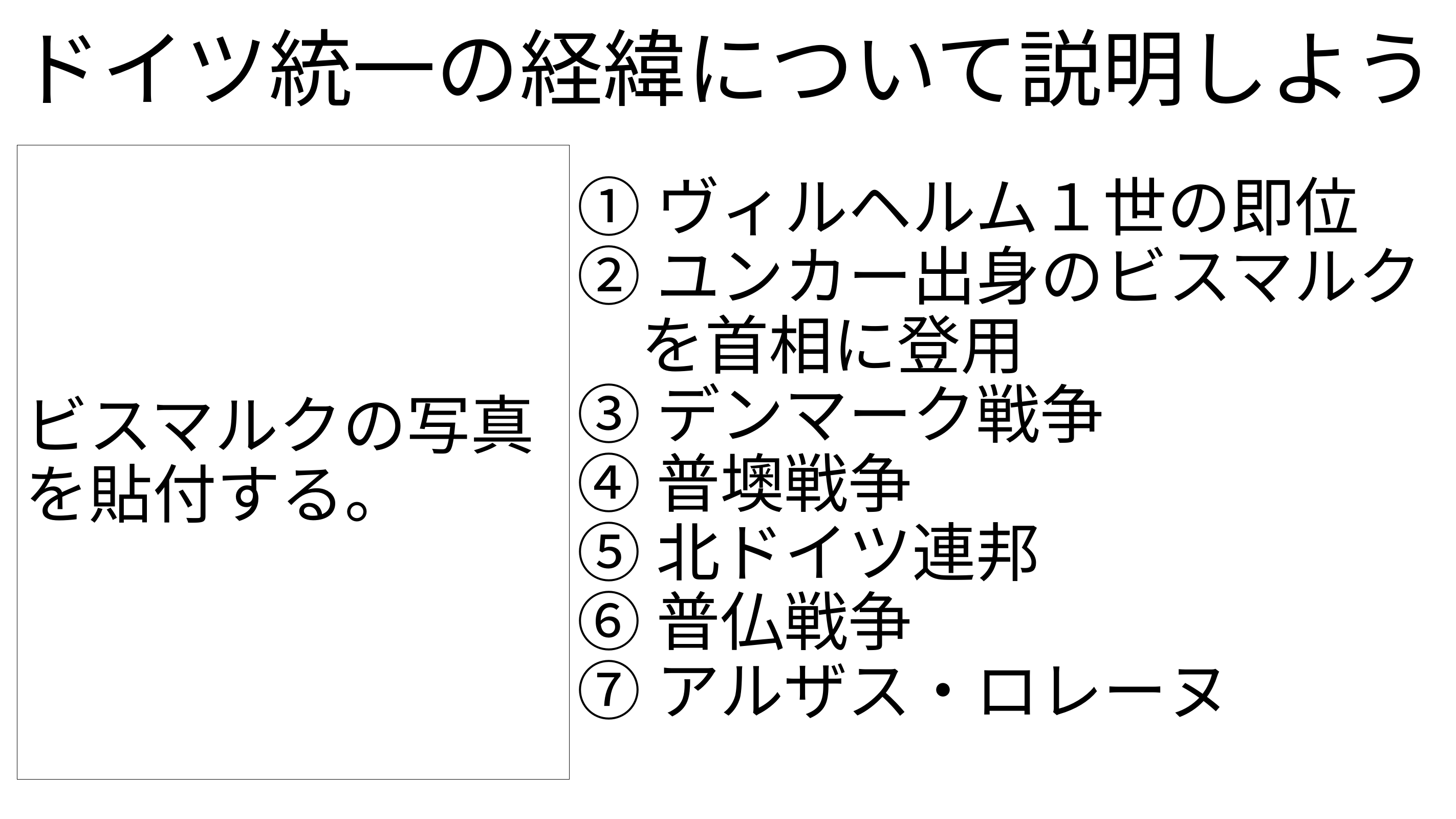

ドイツ統一の経緯について説明しよう
①ヴィルヘルム１世の即位
②ユンカー出身のビスマルク
　を首相に登用
③デンマーク戦争
④普墺戦争
⑤北ドイツ連邦
⑥普仏戦争
⑦アルザス・ロレーヌ
ビスマルクの写真を貼付する。